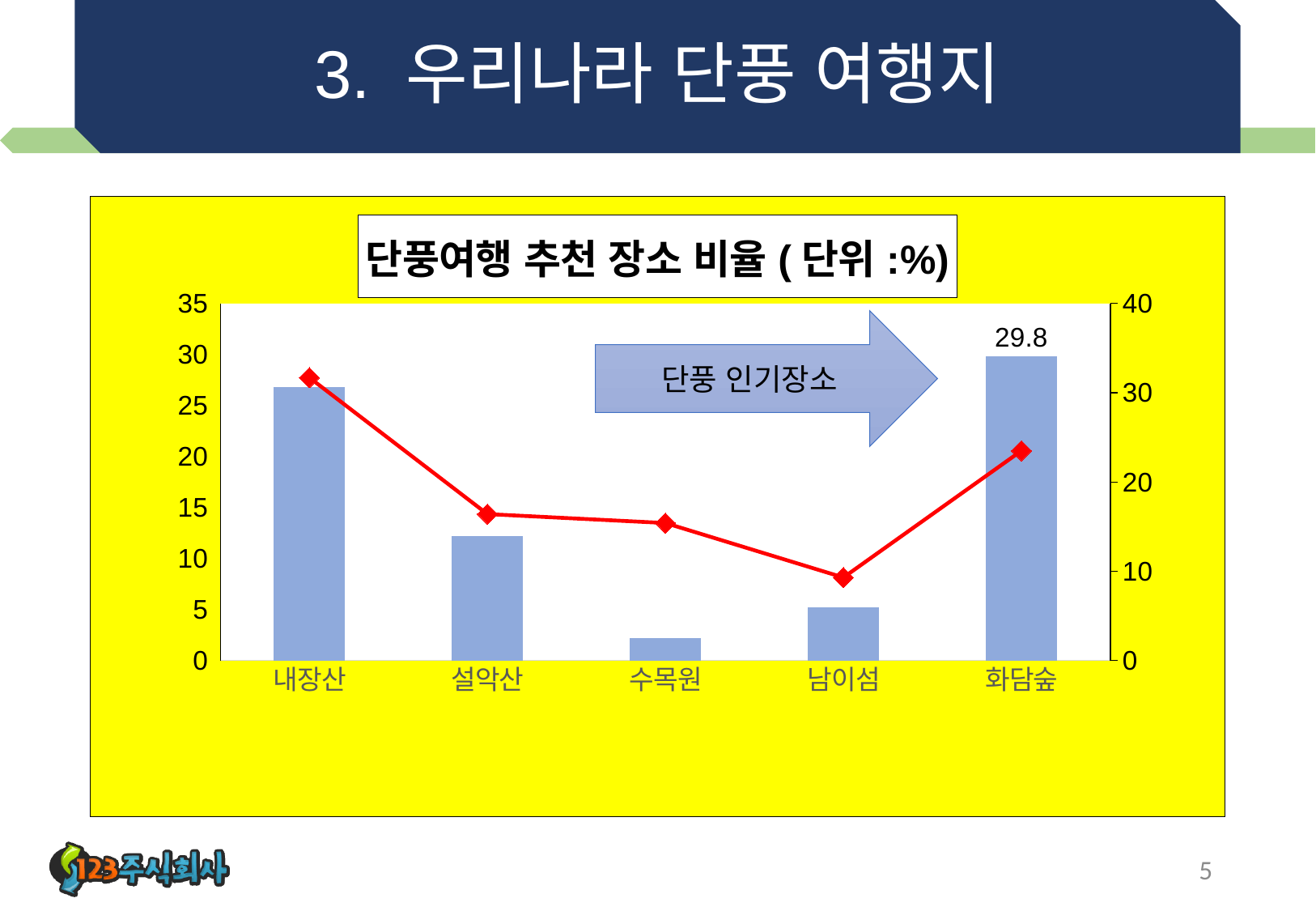

# 3. 우리나라 단풍 여행지

### Chart: 단풍여행 추천 장소 비율(단위:%)

| Category | 여자 | 남자 |
|---|---|---|
| 내장산 | 26.8 | 31.7 |
| 설악산 | 12.2 | 16.400000000000002 |
| 수목원 | 2.1999999999999997 | 15.4 |
| 남이섬 | 5.2 | 9.3 |
| 화담숲 | 29.799999999999997 | 23.5 |
단풍 인기장소
5